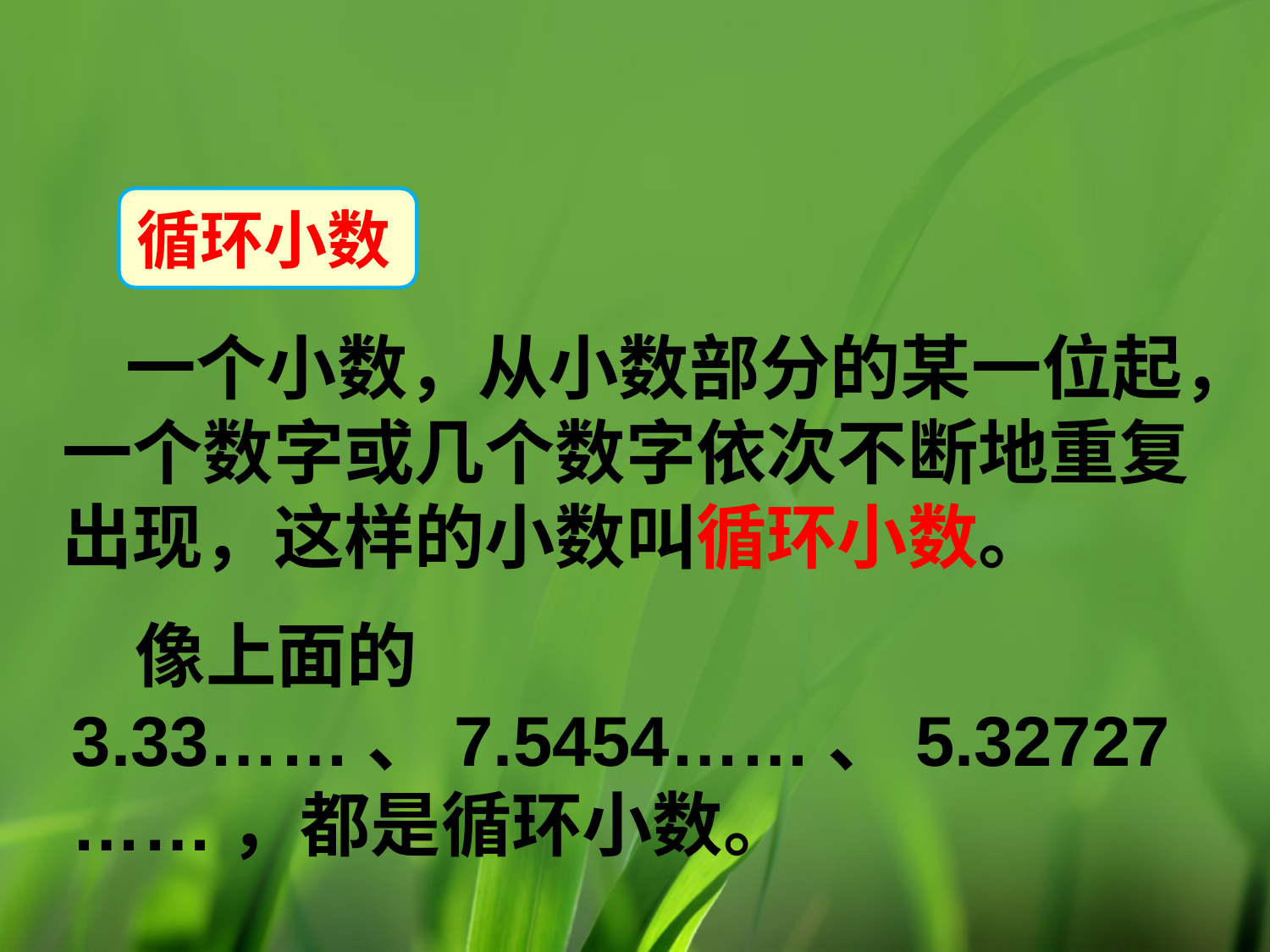

循环小数
一个小数，从小数部分的某一位起，一个数字或几个数字依次不断地重复出现，这样的小数叫循环小数。
像上面的3.33……、7.5454……、5.32727……，都是循环小数。